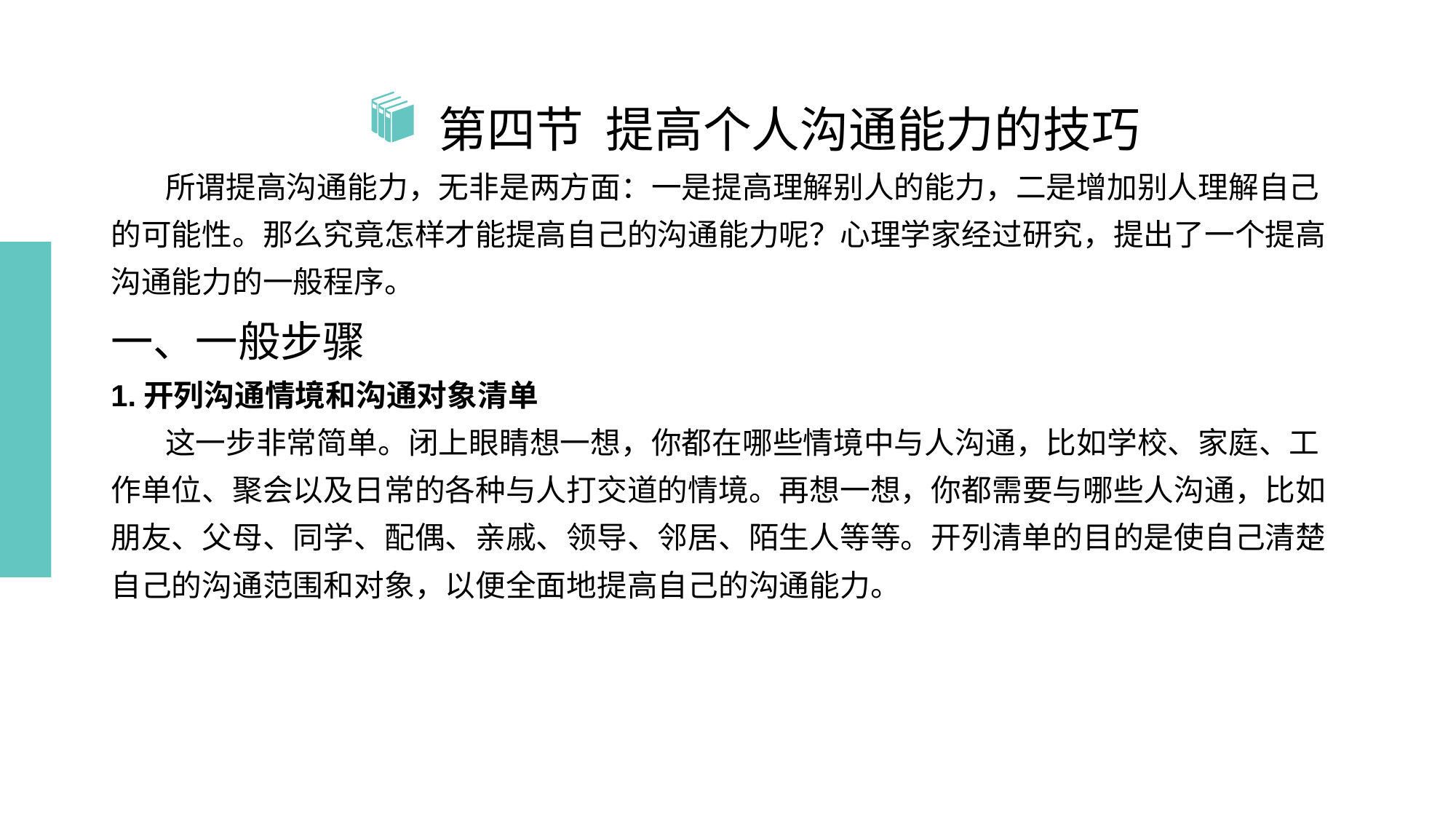

# 第四节  提高个人沟通能力的技巧
       所谓提高沟通能力，无非是两方面：一是提高理解别人的能力，二是增加别人理解自己的可能性。那么究竟怎样才能提高自己的沟通能力呢？心理学家经过研究，提出了一个提高沟通能力的一般程序。
一、一般步骤
1.开列沟通情境和沟通对象清单
       这一步非常简单。闭上眼睛想一想，你都在哪些情境中与人沟通，比如学校、家庭、工作单位、聚会以及日常的各种与人打交道的情境。再想一想，你都需要与哪些人沟通，比如朋友、父母、同学、配偶、亲戚、领导、邻居、陌生人等等。开列清单的目的是使自己清楚自己的沟通范围和对象，以便全面地提高自己的沟通能力。